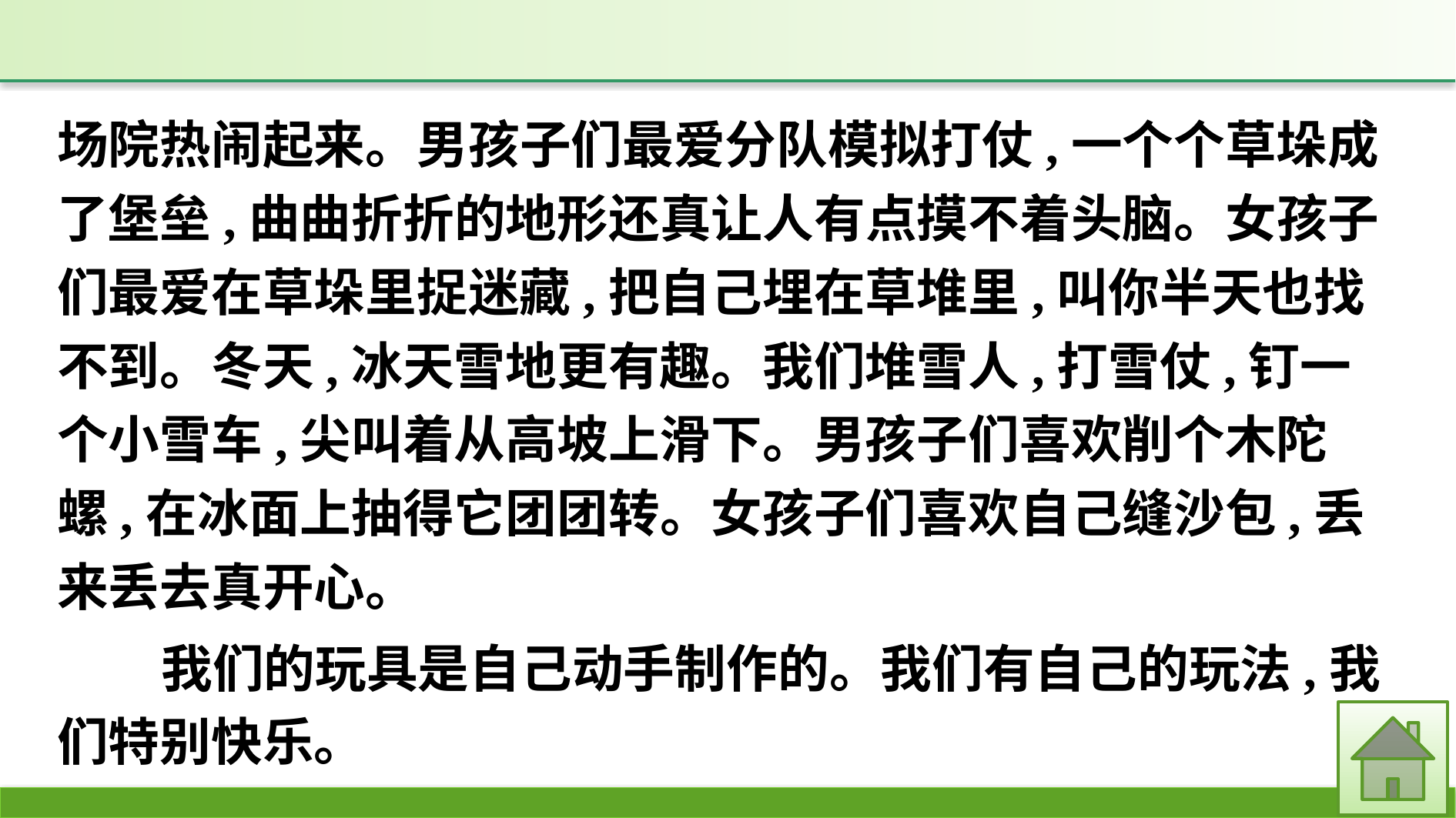

场院热闹起来。男孩子们最爱分队模拟打仗,一个个草垛成了堡垒,曲曲折折的地形还真让人有点摸不着头脑。女孩子们最爱在草垛里捉迷藏,把自己埋在草堆里,叫你半天也找不到。冬天,冰天雪地更有趣。我们堆雪人,打雪仗,钉一个小雪车,尖叫着从高坡上滑下。男孩子们喜欢削个木陀螺,在冰面上抽得它团团转。女孩子们喜欢自己缝沙包,丢来丢去真开心。
    我们的玩具是自己动手制作的。我们有自己的玩法,我们特别快乐。